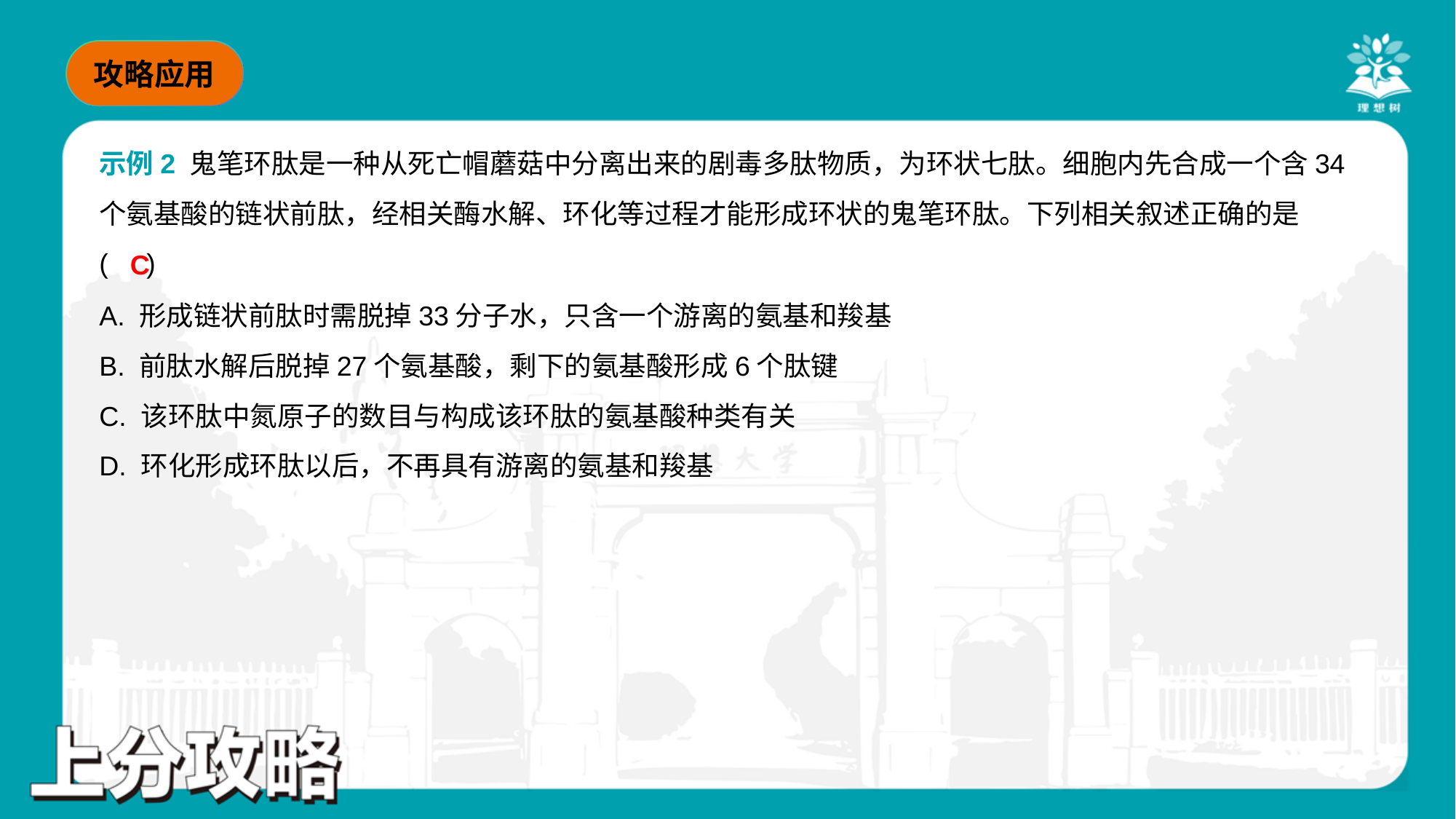

示例2 鬼笔环肽是一种从死亡帽蘑菇中分离出来的剧毒多肽物质，为环状七肽。细胞内先合成一个含34
个氨基酸的链状前肽，经相关酶水解、环化等过程才能形成环状的鬼笔环肽。下列相关叙述正确的是
(     )
C
A. 形成链状前肽时需脱掉33分子水，只含一个游离的氨基和羧基
B. 前肽水解后脱掉27个氨基酸，剩下的氨基酸形成6个肽键
C. 该环肽中氮原子的数目与构成该环肽的氨基酸种类有关
D. 环化形成环肽以后，不再具有游离的氨基和羧基